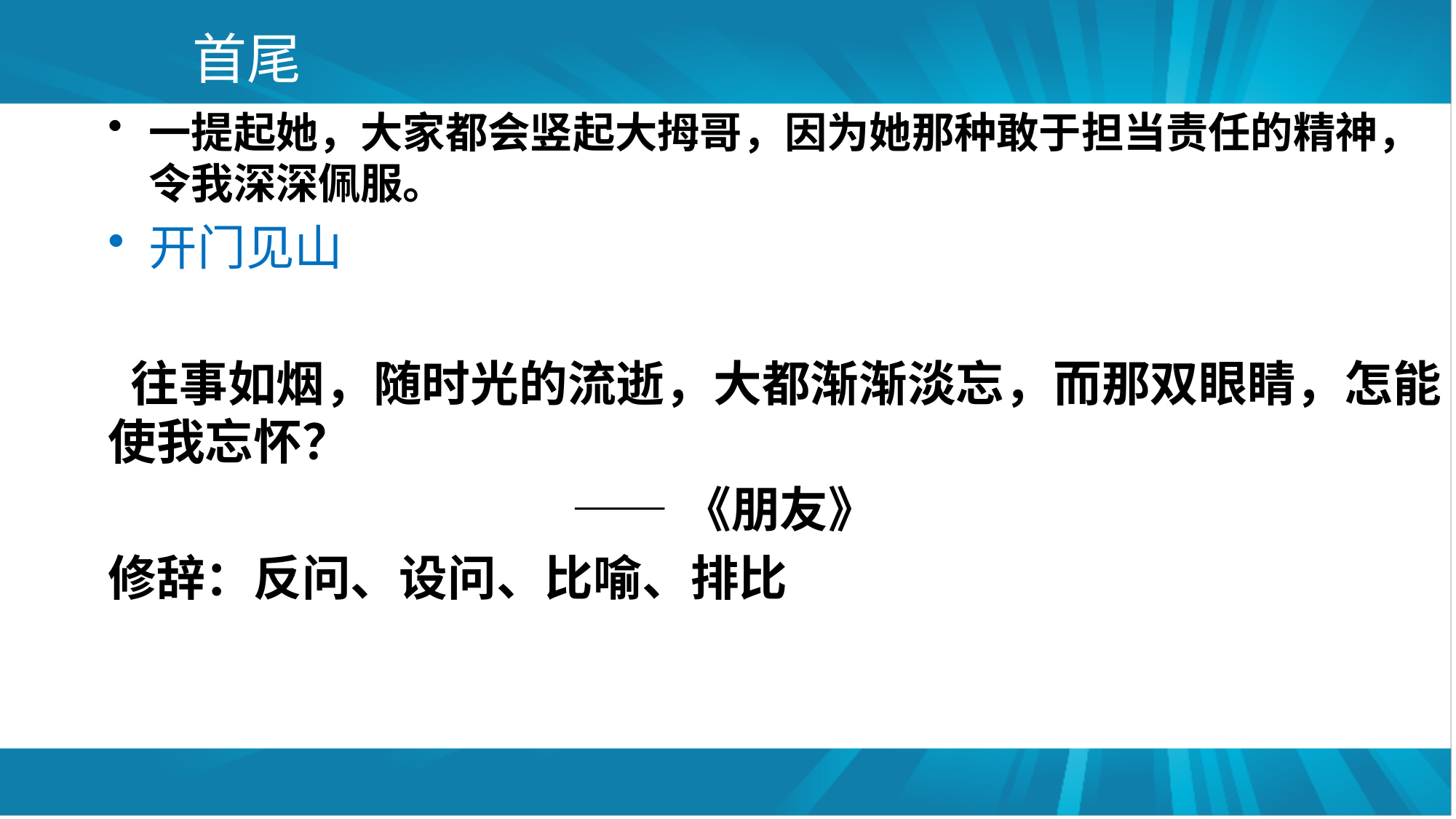

# 首尾
一提起她，大家都会竖起大拇哥，因为她那种敢于担当责任的精神，令我深深佩服。
开门见山

 往事如烟，随时光的流逝，大都渐渐淡忘，而那双眼睛，怎能使我忘怀？
                                          ——《朋友》
修辞：反问、设问、比喻、排比